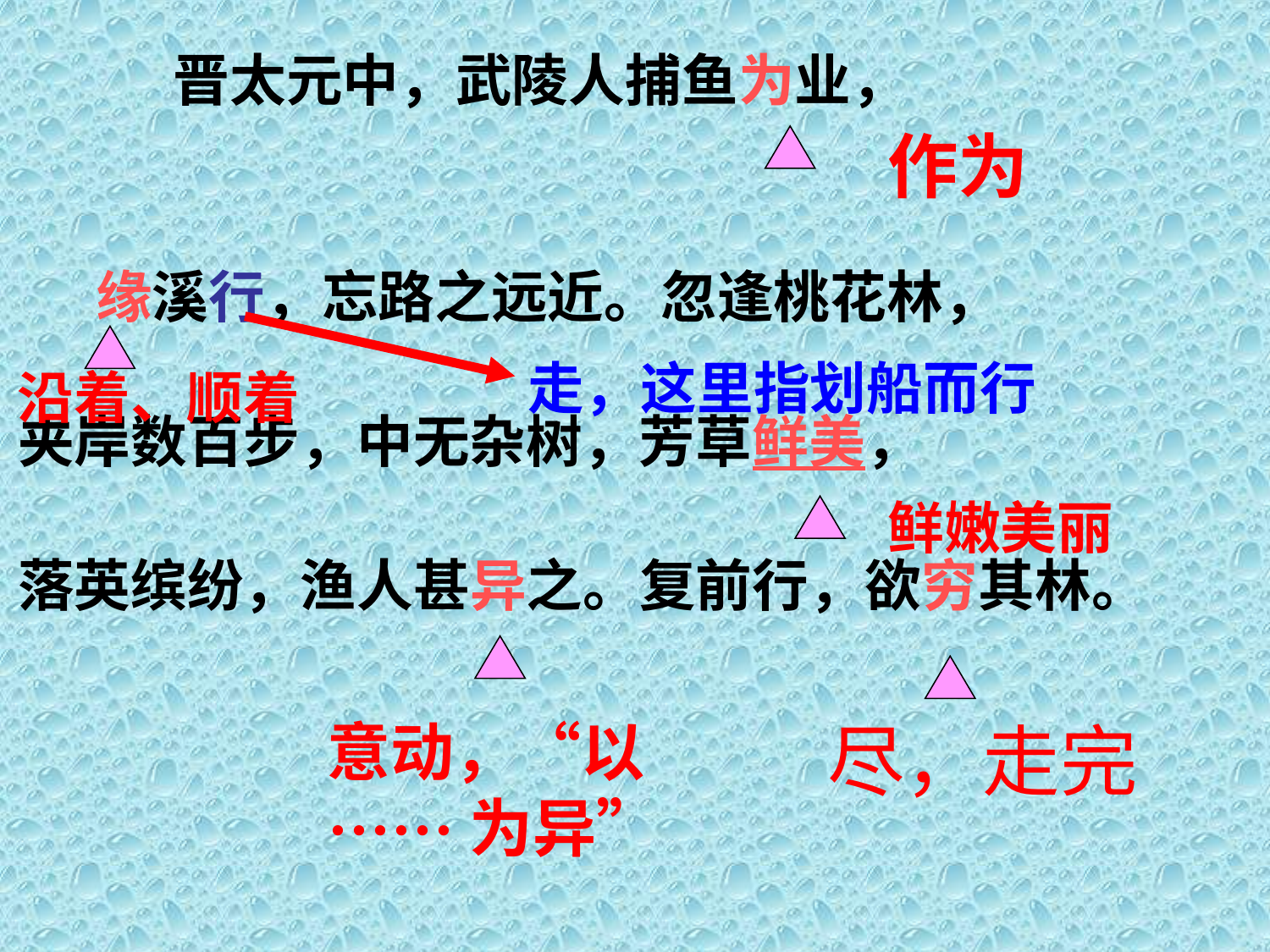

晋太元中，武陵人捕鱼为业，

     缘溪行，忘路之远近。忽逢桃花林，

夹岸数百步，中无杂树，芳草鲜美，

落英缤纷，渔人甚异之。复前行，欲穷其林。

作为

走，这里指划船而行
沿着、顺着
鲜嫩美丽

意动，“以······为异”
尽，走完